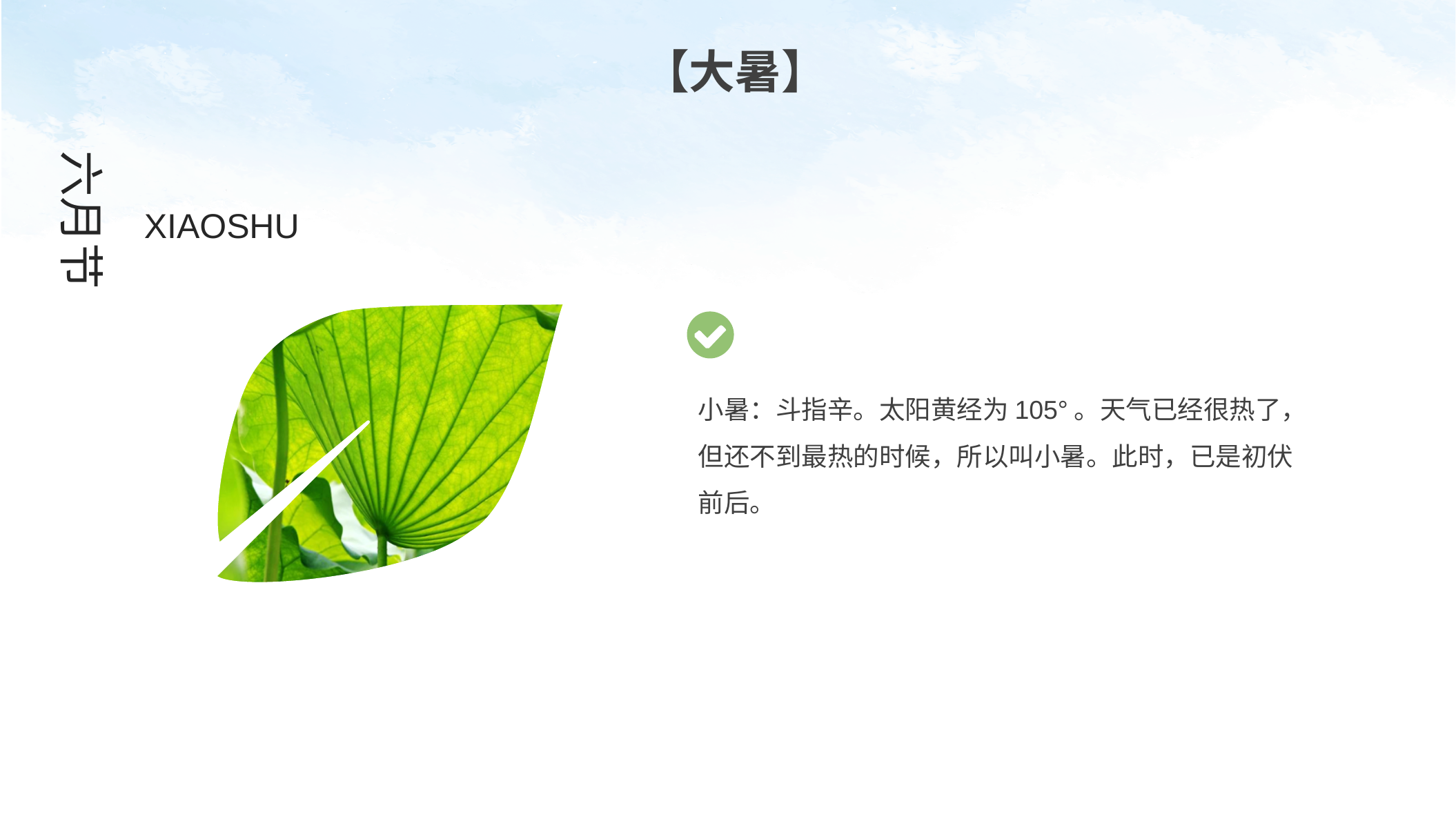

【大暑】

六月节
XIAOSHU

小暑：斗指辛。太阳黄经为105°。天气已经很热了，但还不到最热的时候，所以叫小暑。此时，已是初伏前后。